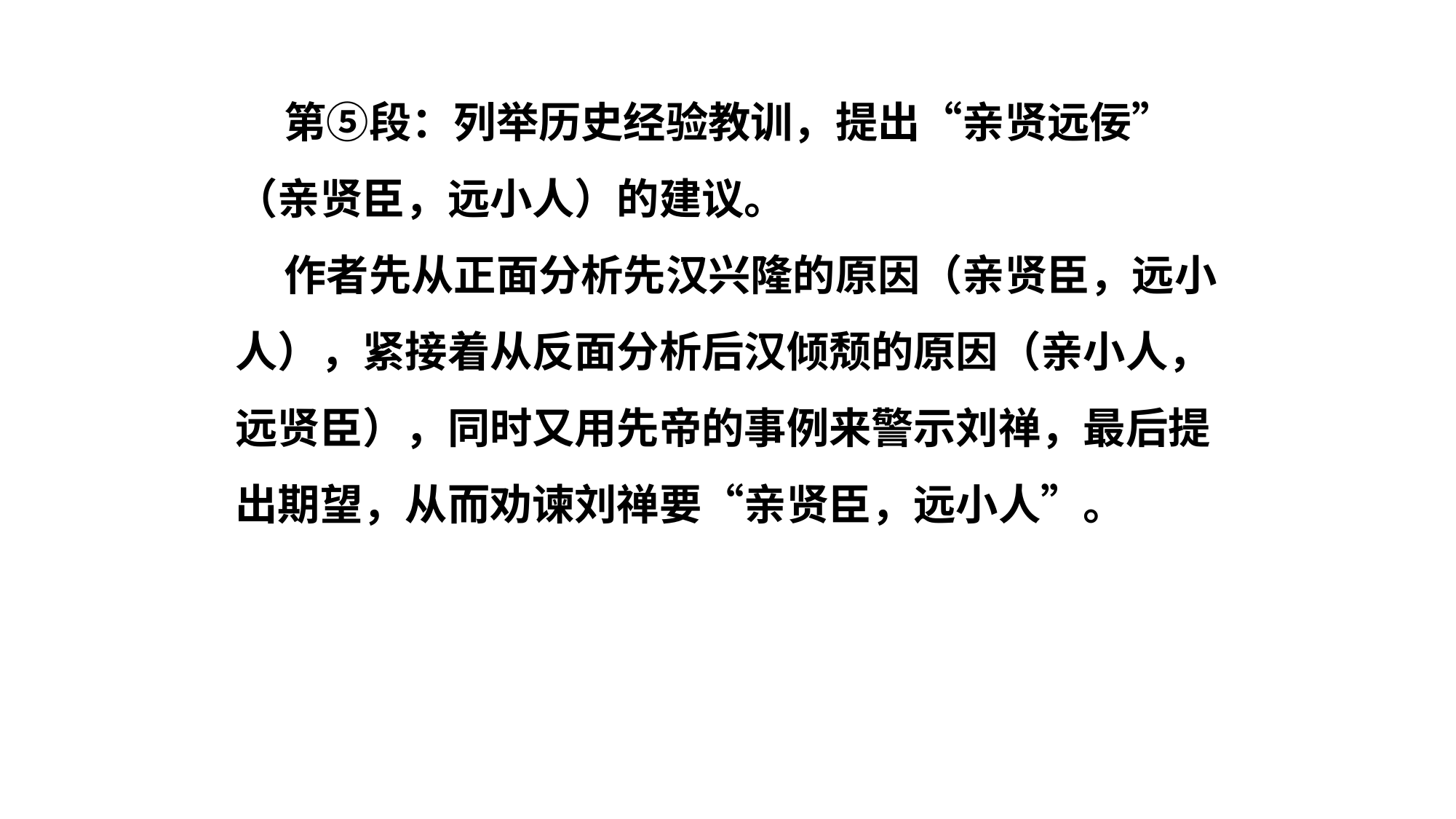

第⑤段：列举历史经验教训，提出“亲贤远佞”（亲贤臣，远小人）的建议。
    作者先从正面分析先汉兴隆的原因（亲贤臣，远小人），紧接着从反面分析后汉倾颓的原因（亲小人，远贤臣），同时又用先帝的事例来警示刘禅，最后提出期望，从而劝谏刘禅要“亲贤臣，远小人”。